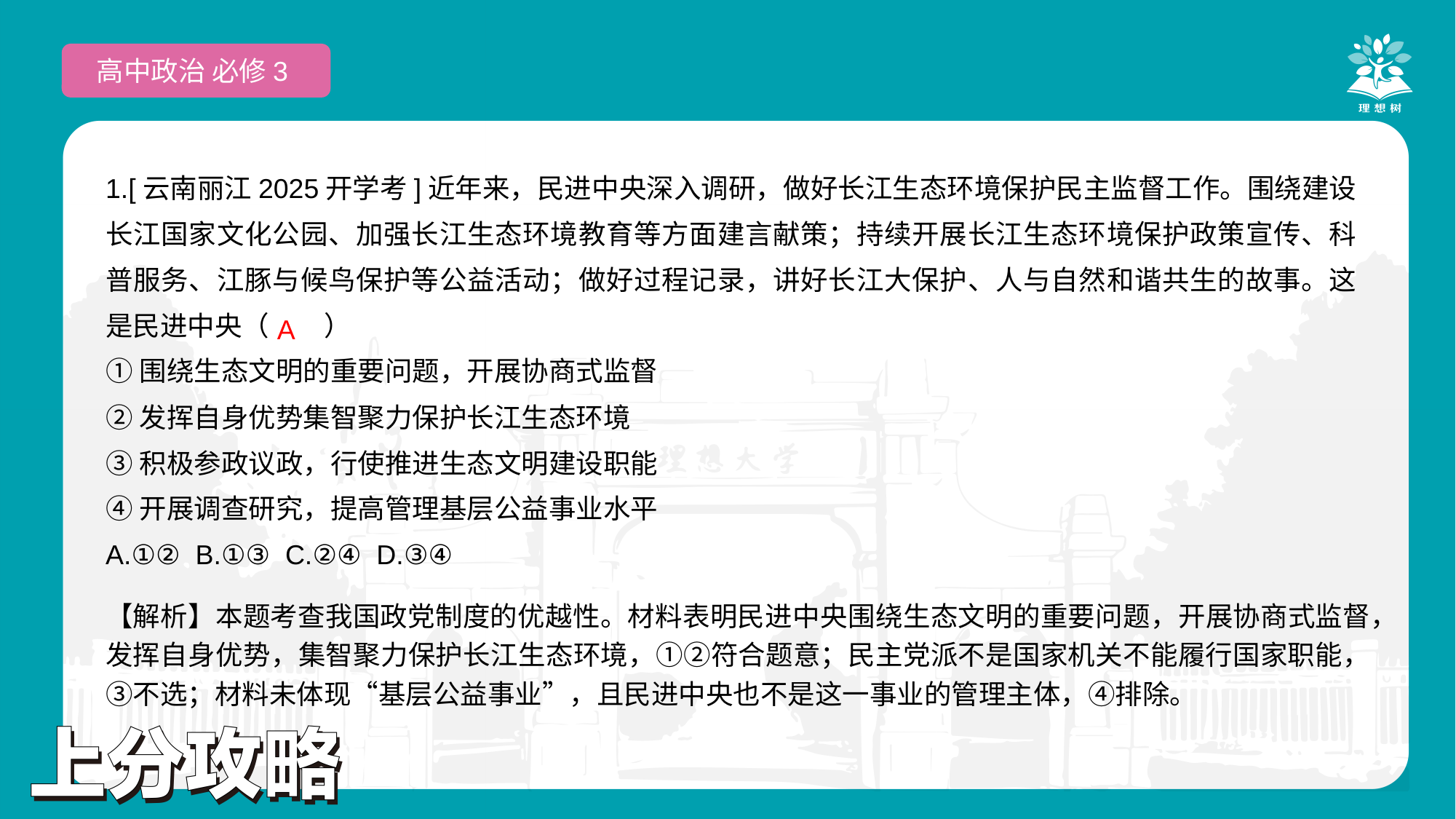

高中政治 必修3
1.[云南丽江2025开学考]近年来，民进中央深入调研，做好长江生态环境保护民主监督工作。围绕建设长江国家文化公园、加强长江生态环境教育等方面建言献策；持续开展长江生态环境保护政策宣传、科普服务、江豚与候鸟保护等公益活动；做好过程记录，讲好长江大保护、人与自然和谐共生的故事。这是民进中央（　　）
①围绕生态文明的重要问题，开展协商式监督
②发挥自身优势集智聚力保护长江生态环境
③积极参政议政，行使推进生态文明建设职能
④开展调查研究，提高管理基层公益事业水平
A.①②  B.①③  C.②④  D.③④
 A
【解析】本题考查我国政党制度的优越性。材料表明民进中央围绕生态文明的重要问题，开展协商式监督，发挥自身优势，集智聚力保护长江生态环境，①②符合题意；民主党派不是国家机关不能履行国家职能，③不选；材料未体现“基层公益事业”，且民进中央也不是这一事业的管理主体，④排除。